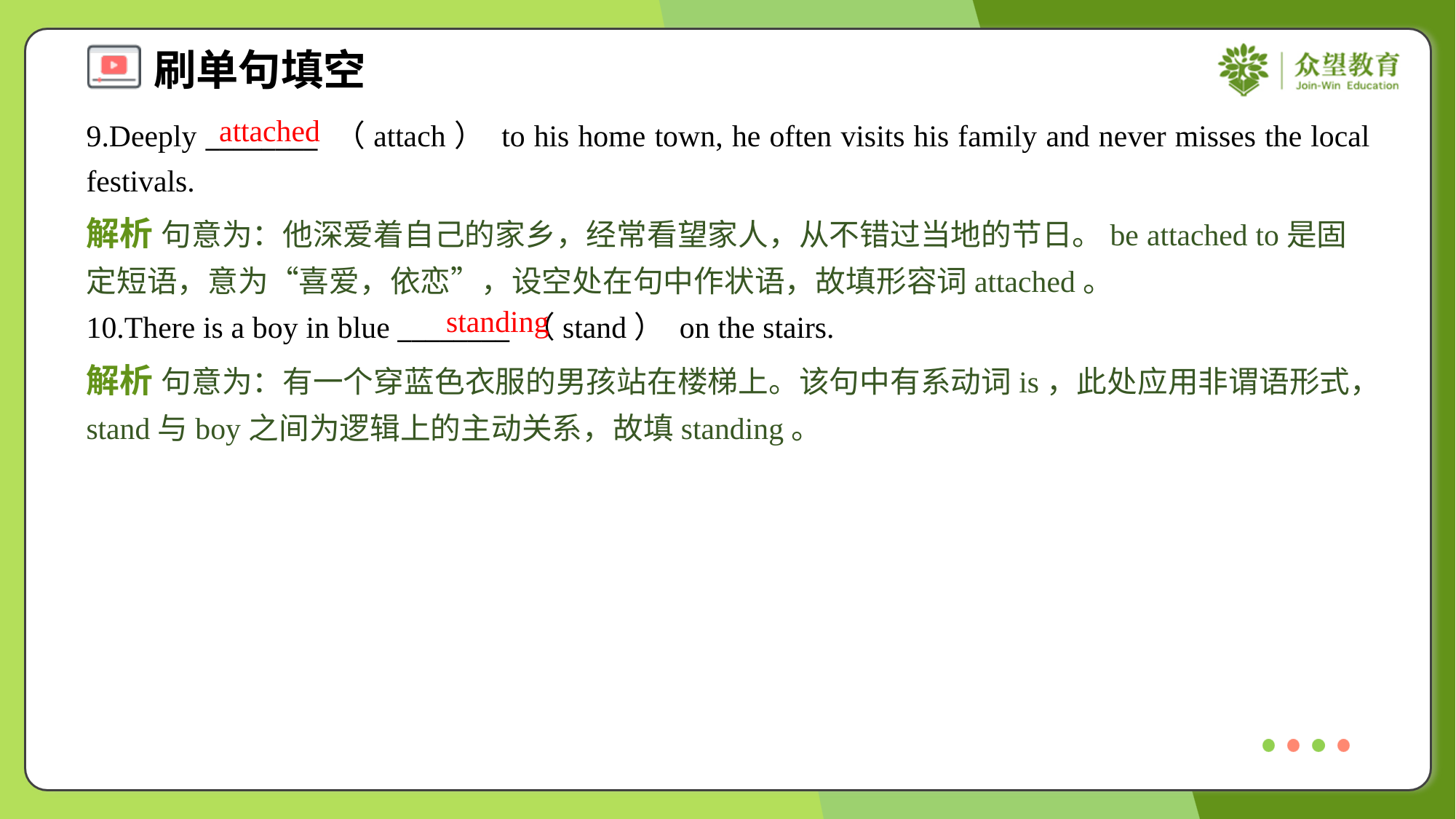

attached
9.Deeply ________ （attach） to his home town, he often visits his family and never misses the local festivals.
解析 句意为：他深爱着自己的家乡，经常看望家人，从不错过当地的节日。be attached to是固定短语，意为“喜爱，依恋”，设空处在句中作状语，故填形容词attached。
standing
10.There is a boy in blue ________ （stand） on the stairs.
解析 句意为：有一个穿蓝色衣服的男孩站在楼梯上。该句中有系动词is，此处应用非谓语形式，stand与boy之间为逻辑上的主动关系，故填standing。